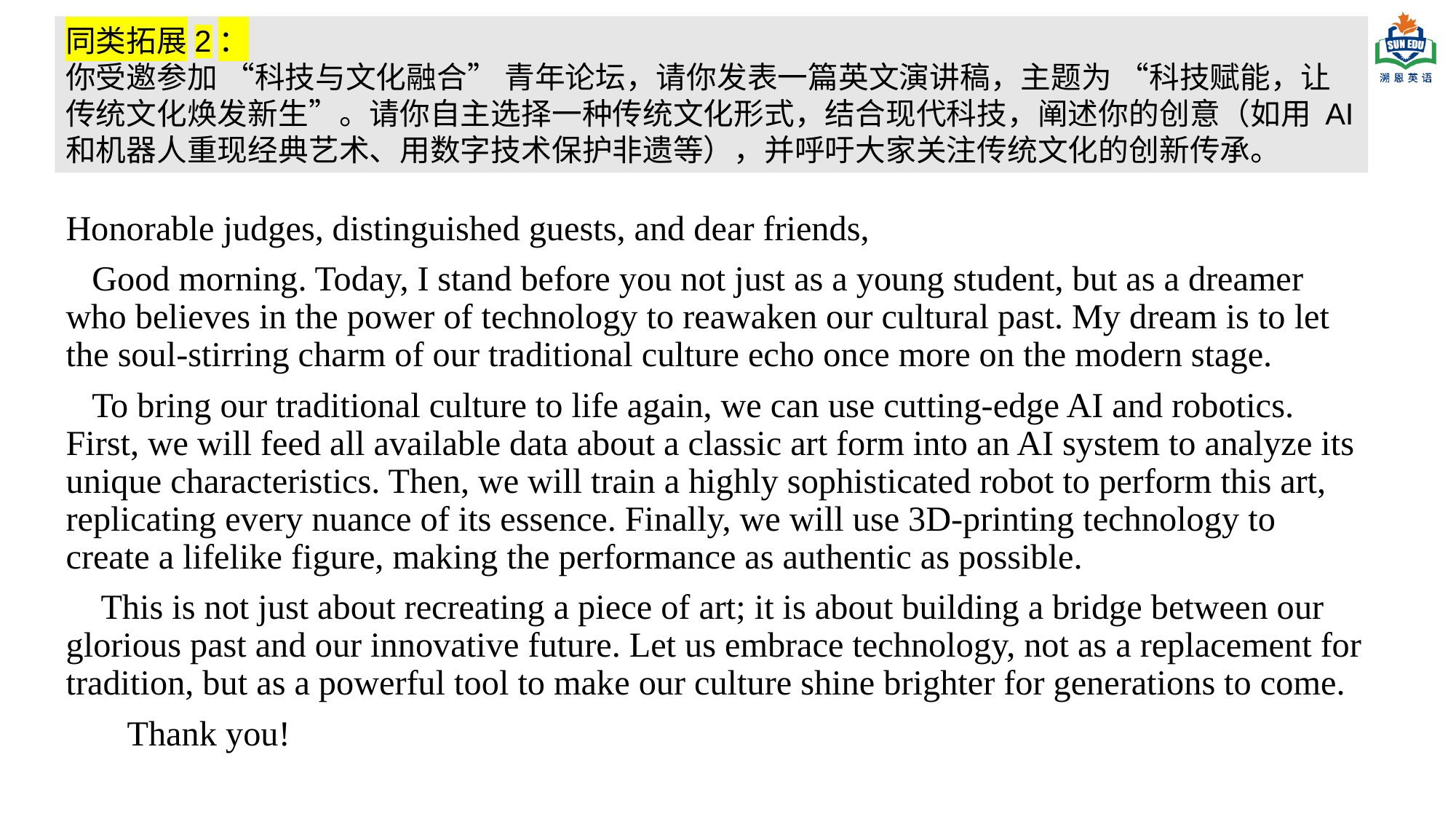

同类拓展2：
你受邀参加 “科技与文化融合” 青年论坛，请你发表一篇英文演讲稿，主题为 “科技赋能，让传统文化焕发新生”。请你自主选择一种传统文化形式，结合现代科技，阐述你的创意（如用 AI 和机器人重现经典艺术、用数字技术保护非遗等），并呼吁大家关注传统文化的创新传承。
Honorable judges, distinguished guests, and dear friends,
   Good morning. Today, I stand before you not just as a young student, but as a dreamer who believes in the power of technology to reawaken our cultural past. My dream is to let the soul-stirring charm of our traditional culture echo once more on the modern stage.
   To bring our traditional culture to life again, we can use cutting-edge AI and robotics. First, we will feed all available data about a classic art form into an AI system to analyze its unique characteristics. Then, we will train a highly sophisticated robot to perform this art, replicating every nuance of its essence. Finally, we will use 3D-printing technology to create a lifelike figure, making the performance as authentic as possible.
    This is not just about recreating a piece of art; it is about building a bridge between our glorious past and our innovative future. Let us embrace technology, not as a replacement for tradition, but as a powerful tool to make our culture shine brighter for generations to come.
       Thank you!